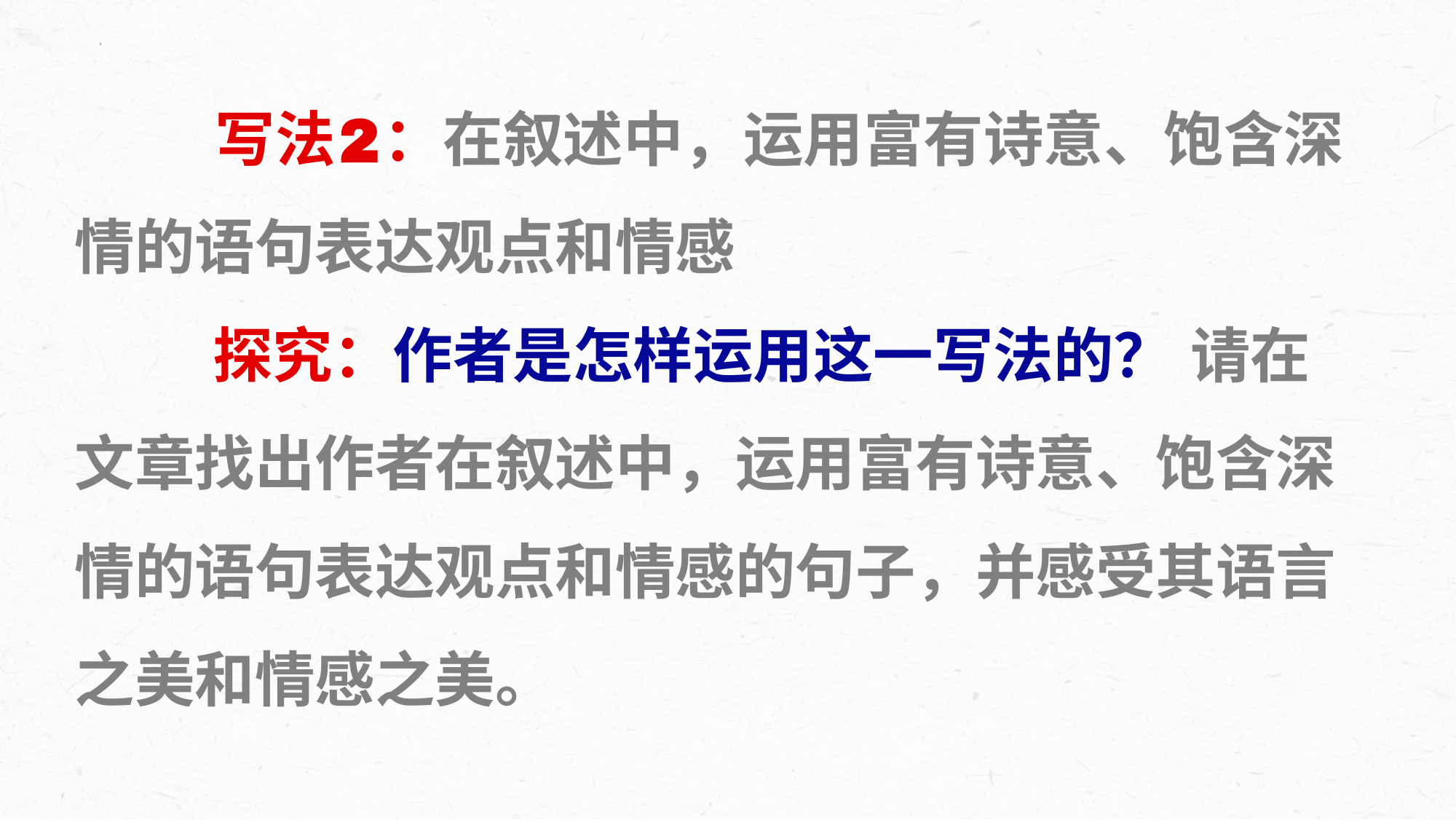

写法2：在叙述中，运用富有诗意、饱含深情的语句表达观点和情感
        探究：作者是怎样运用这一写法的？ 请在文章找出作者在叙述中，运用富有诗意、饱含深情的语句表达观点和情感的句子，并感受其语言之美和情感之美。

72